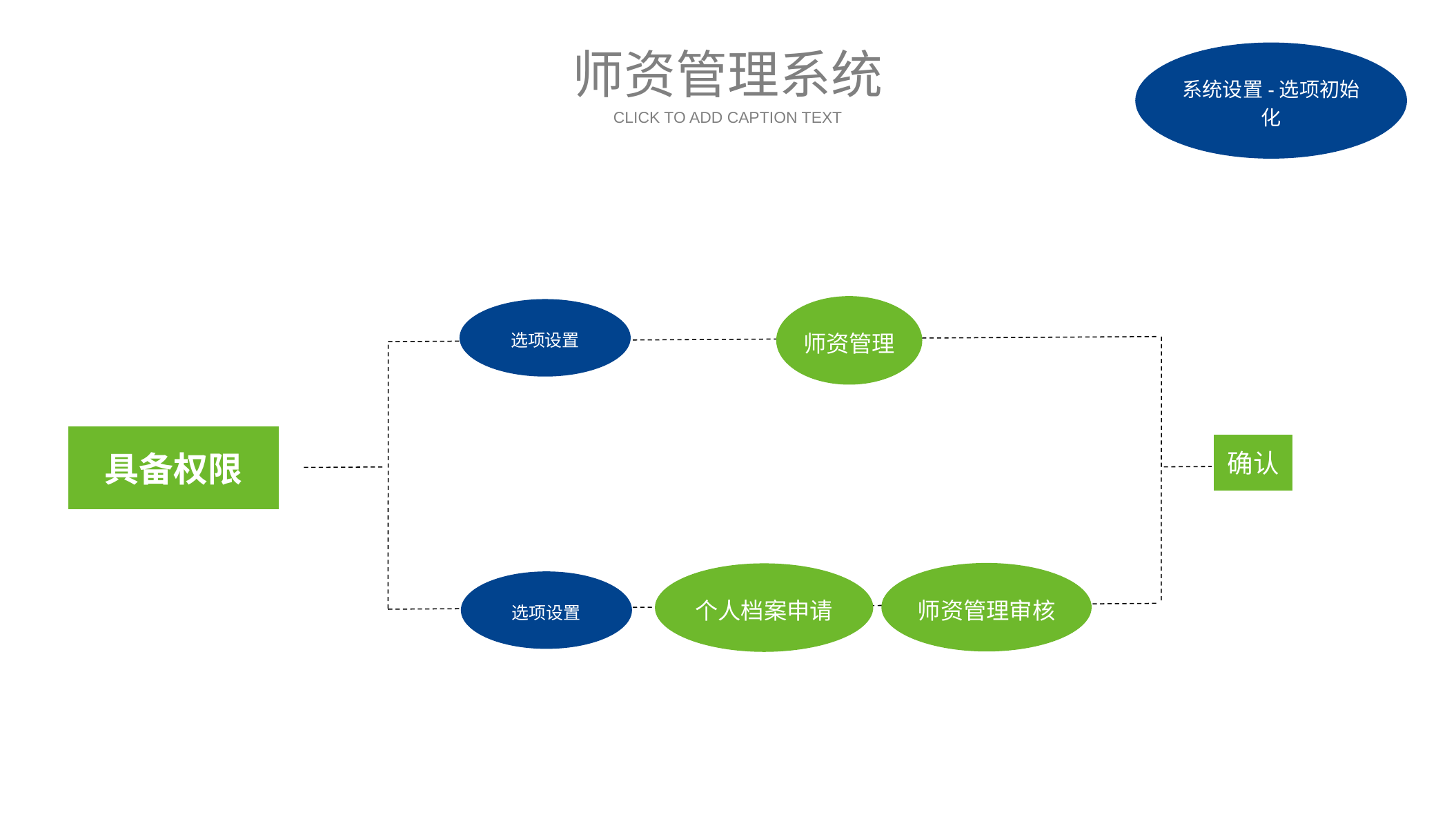

师资管理系统
系统设置-选项初始化
CLICK TO ADD CAPTION TEXT
师资管理
选项设置
具备权限
确认
师资管理审核
个人档案申请
选项设置